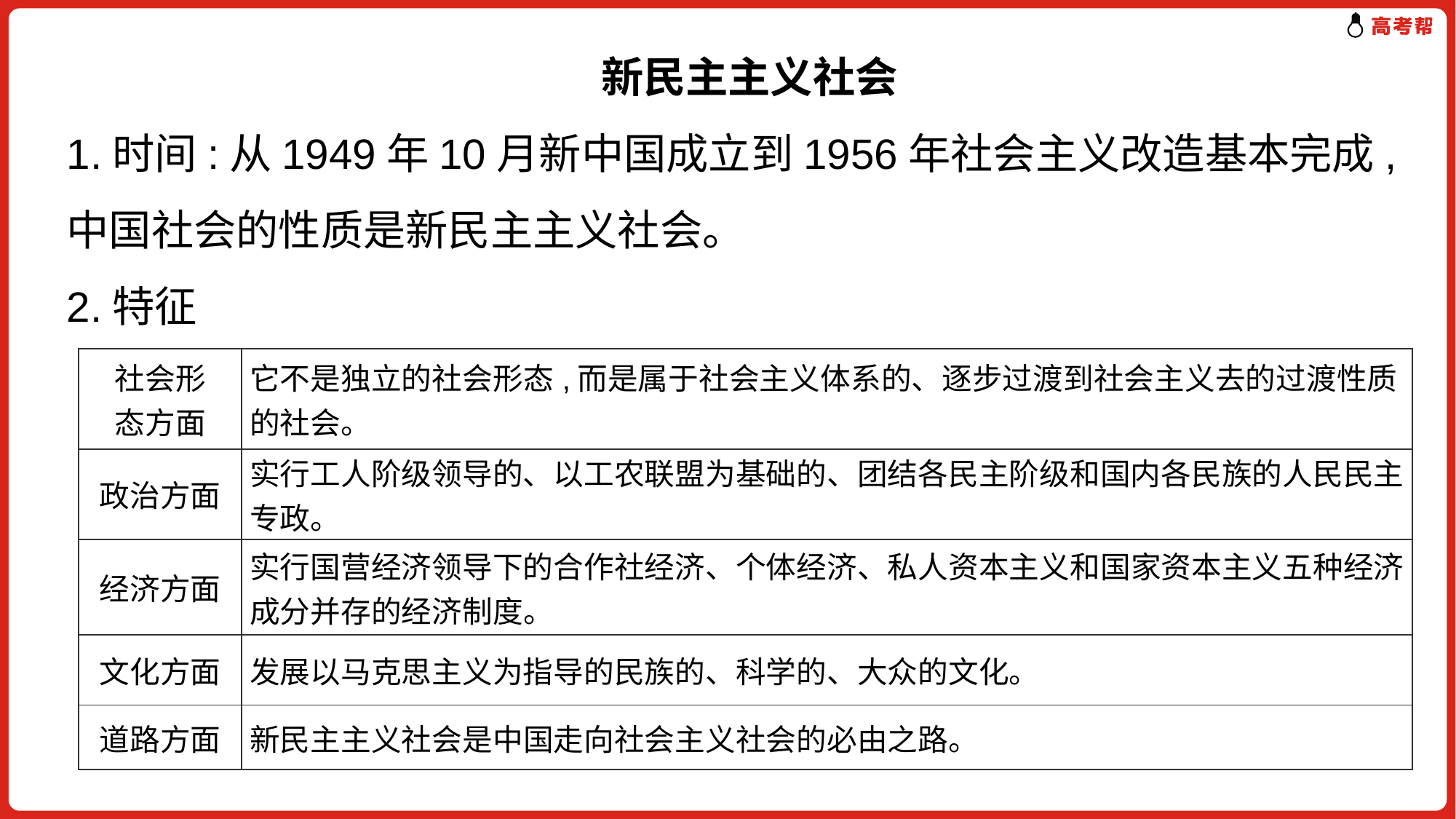

新民主主义社会
1.时间:从1949年10月新中国成立到1956年社会主义改造基本完成,中国社会的性质是新民主主义社会。
2.特征
| 社会形 态方面 | 它不是独立的社会形态,而是属于社会主义体系的、逐步过渡到社会主义去的过渡性质的社会。 |
| --- | --- |
| 政治方面 | 实行工人阶级领导的、以工农联盟为基础的、团结各民主阶级和国内各民族的人民民主专政。 |
| 经济方面 | 实行国营经济领导下的合作社经济、个体经济、私人资本主义和国家资本主义五种经济成分并存的经济制度。 |
| 文化方面 | 发展以马克思主义为指导的民族的、科学的、大众的文化。 |
| 道路方面 | 新民主主义社会是中国走向社会主义社会的必由之路。 |